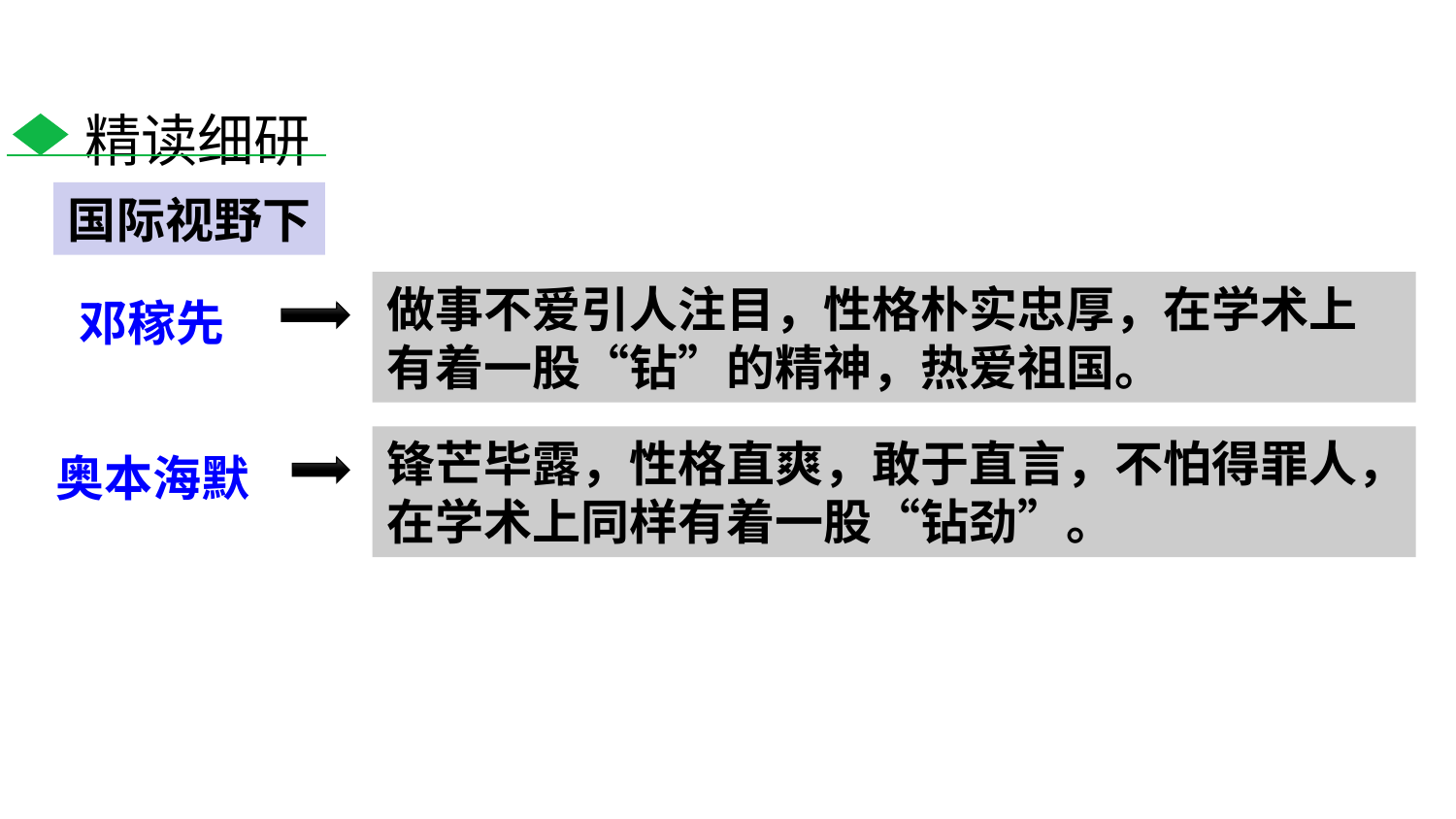

精读细研

国际视野下
做事不爱引人注目，性格朴实忠厚，在学术上有着一股“钻”的精神，热爱祖国。
邓稼先

锋芒毕露，性格直爽，敢于直言，不怕得罪人，在学术上同样有着一股“钻劲”。
奥本海默